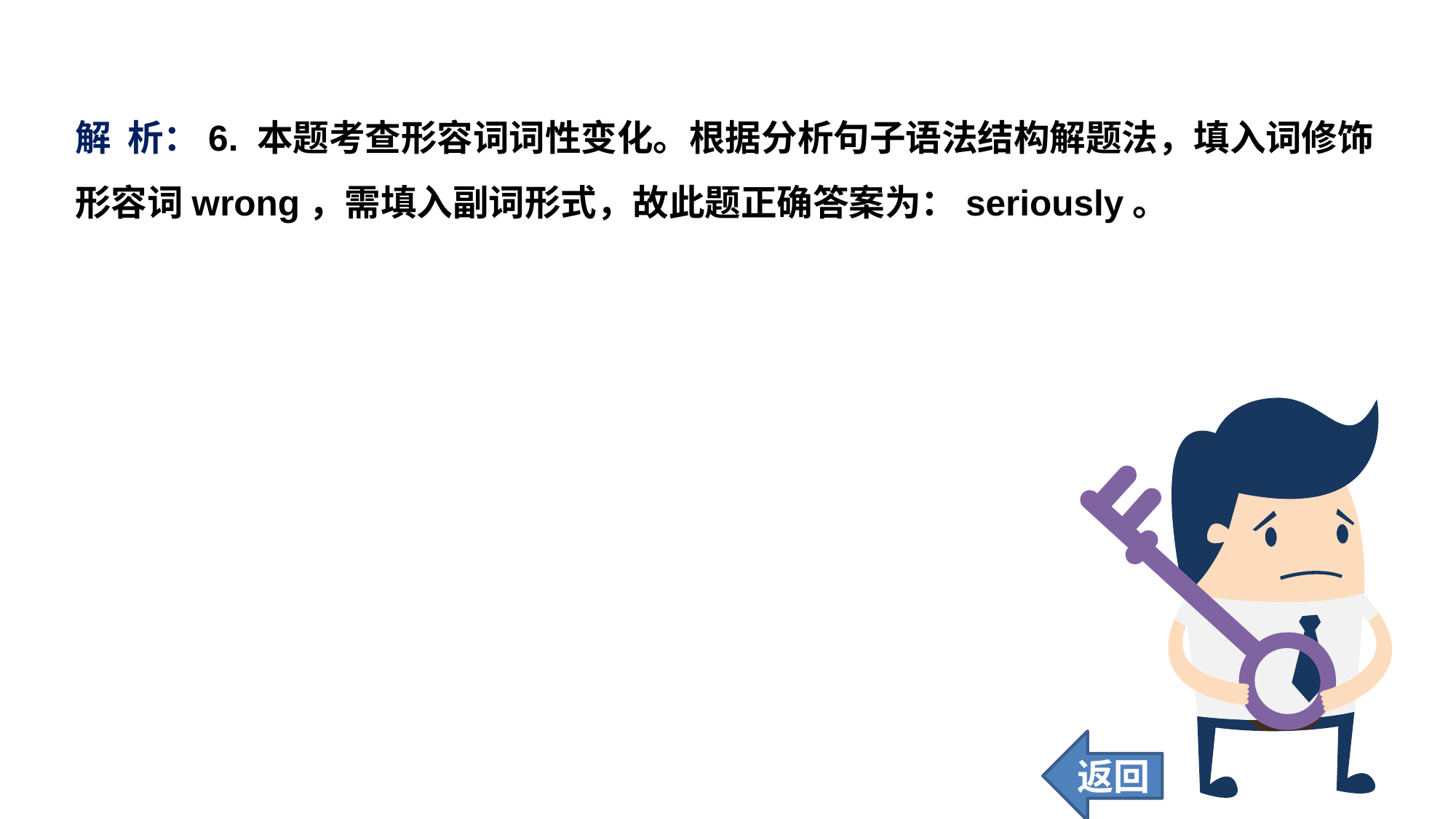

解  析：6. 本题考查形容词词性变化。根据分析句子语法结构解题法，填入词修饰形容词wrong，需填入副词形式，故此题正确答案为：seriously。

返回
83